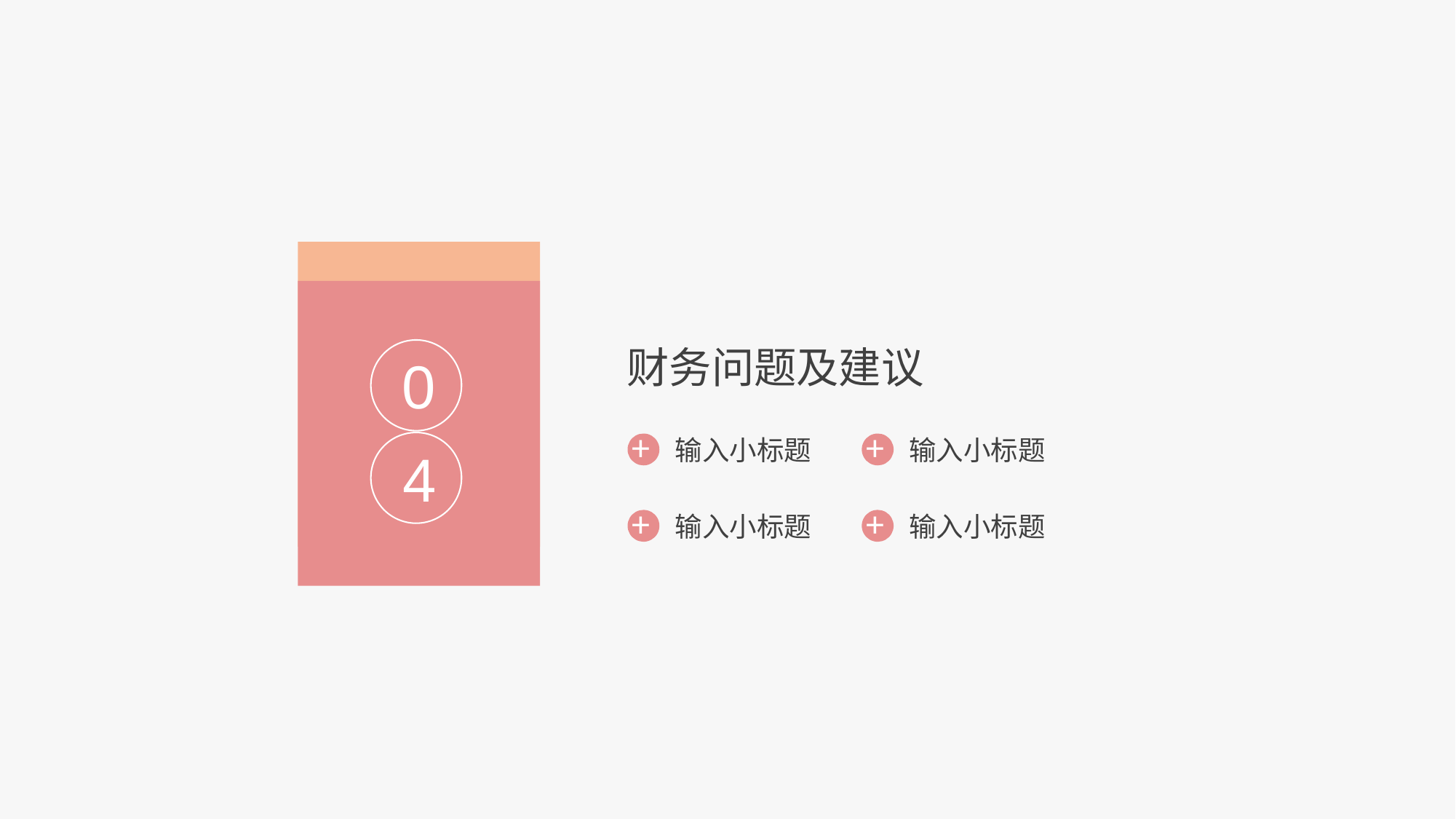

财务问题及建议

0
+  输入小标题
+  输入小标题

4
+  输入小标题
+  输入小标题